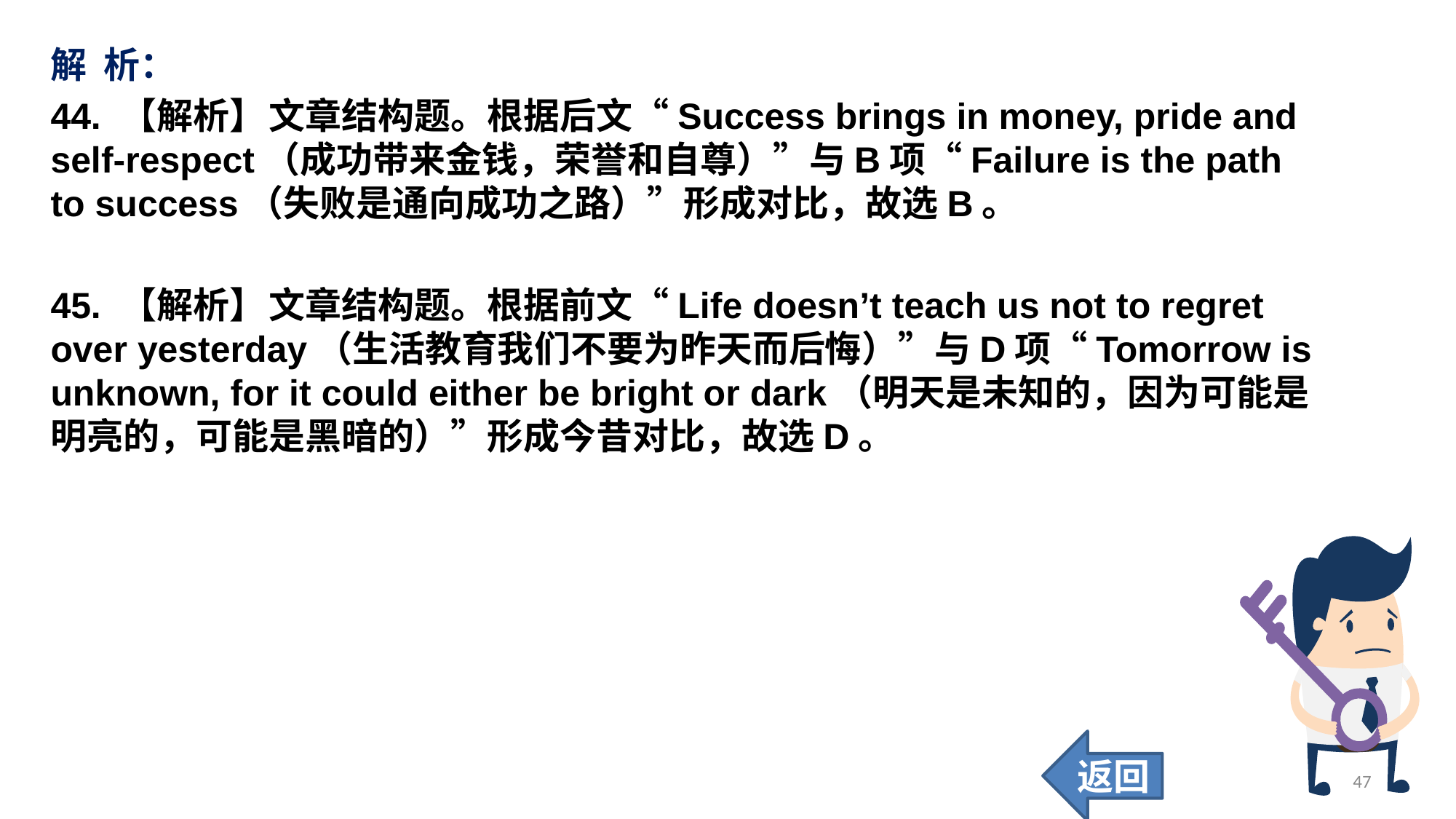

解  析：
44. 【解析】	文章结构题。根据后文“Success brings in money, pride and self-respect（成功带来金钱，荣誉和自尊）”与B项“Failure is the path to success（失败是通向成功之路）”形成对比，故选B。

45. 【解析】	文章结构题。根据前文“Life doesn’t teach us not to regret over yesterday（生活教育我们不要为昨天而后悔）”与D项“Tomorrow is unknown, for it could either be bright or dark（明天是未知的，因为可能是明亮的，可能是黑暗的）”形成今昔对比，故选D。

返回
47